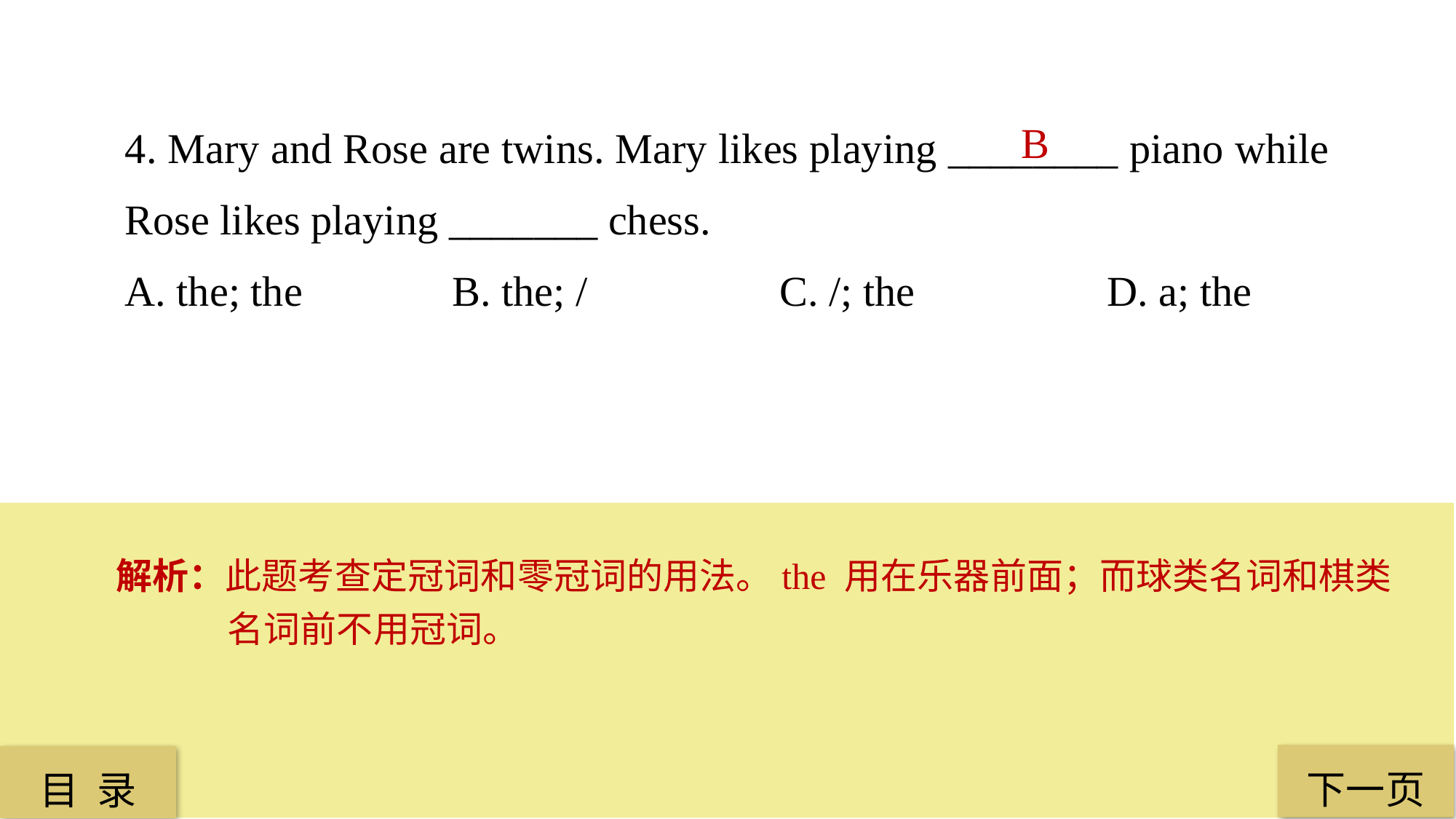

4. Mary and Rose are twins. Mary likes playing ________ piano while Rose likes playing _______ chess.
A. the; the 		B. the; / 		C. /; the 		D. a; the
B
解析：此题考查定冠词和零冠词的用法。the 用在乐器前面；而球类名词和棋类名词前不用冠词。